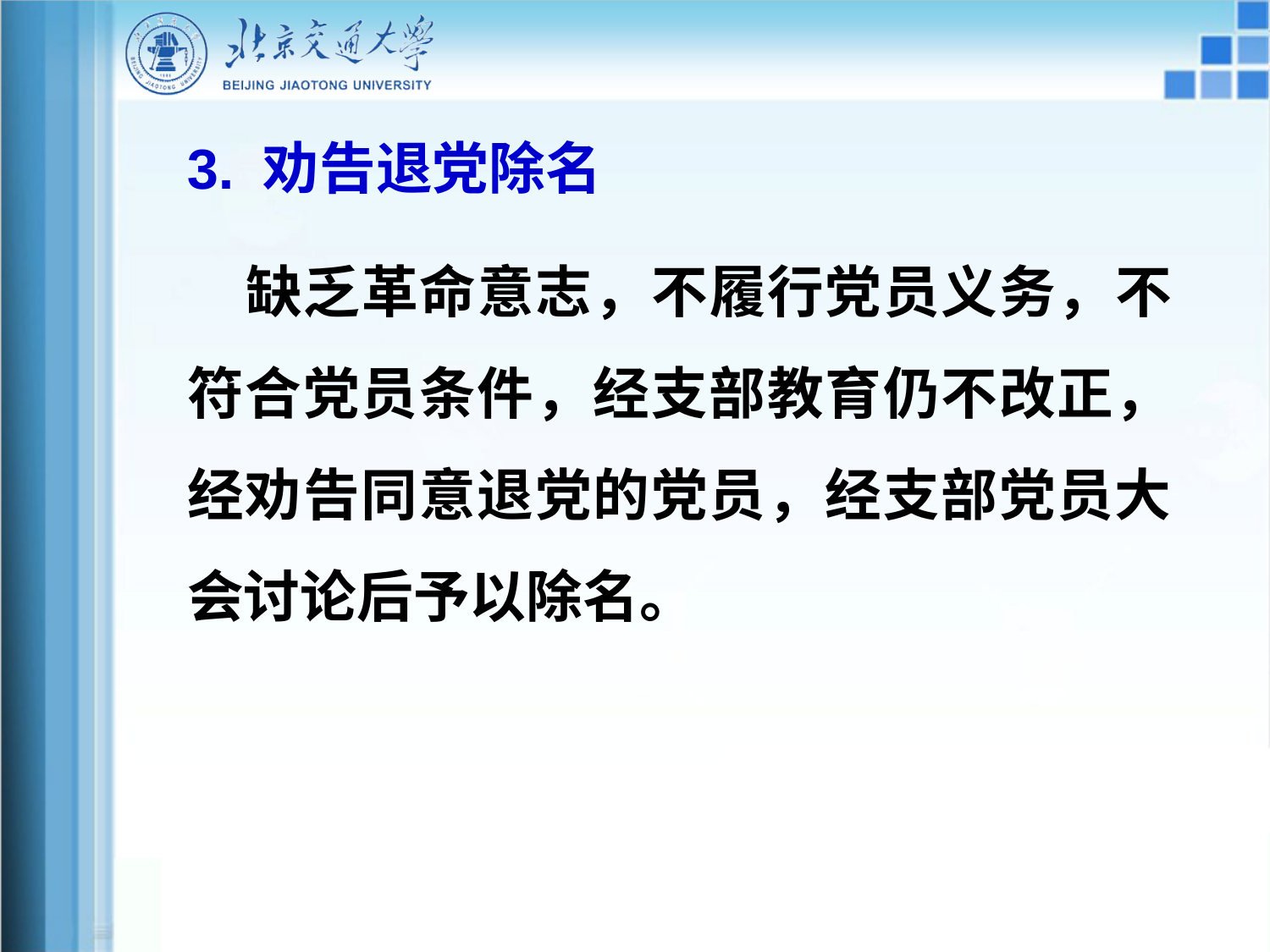

3. 劝告退党除名
   缺乏革命意志，不履行党员义务，不符合党员条件，经支部教育仍不改正，经劝告同意退党的党员，经支部党员大会讨论后予以除名。